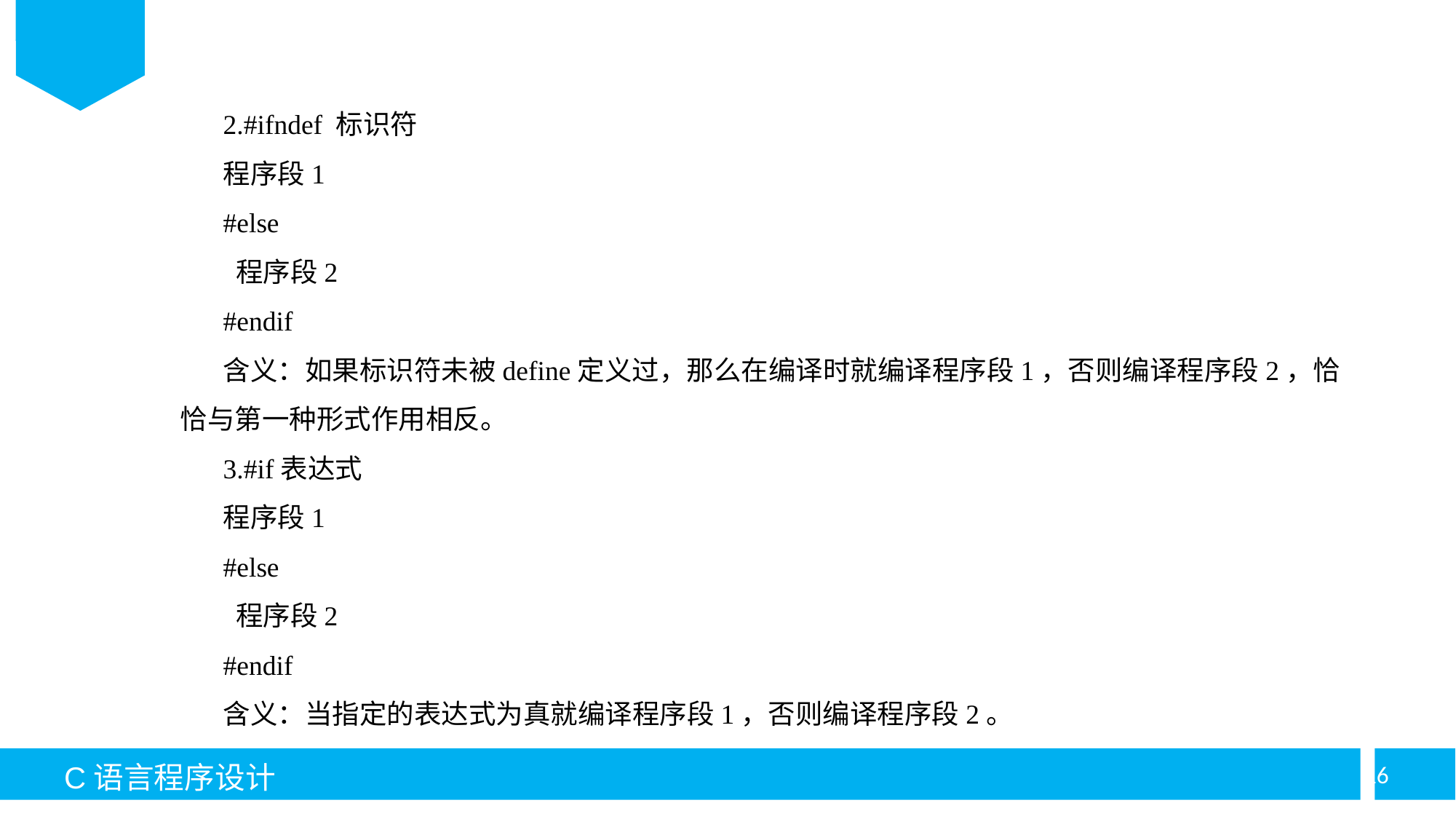

2.#ifndef 标识符
程序段1
#else
 程序段2
#endif
含义：如果标识符未被define定义过，那么在编译时就编译程序段1，否则编译程序段2，恰恰与第一种形式作用相反。
3.#if表达式
程序段1
#else
 程序段2
#endif
含义：当指定的表达式为真就编译程序段1，否则编译程序段2。